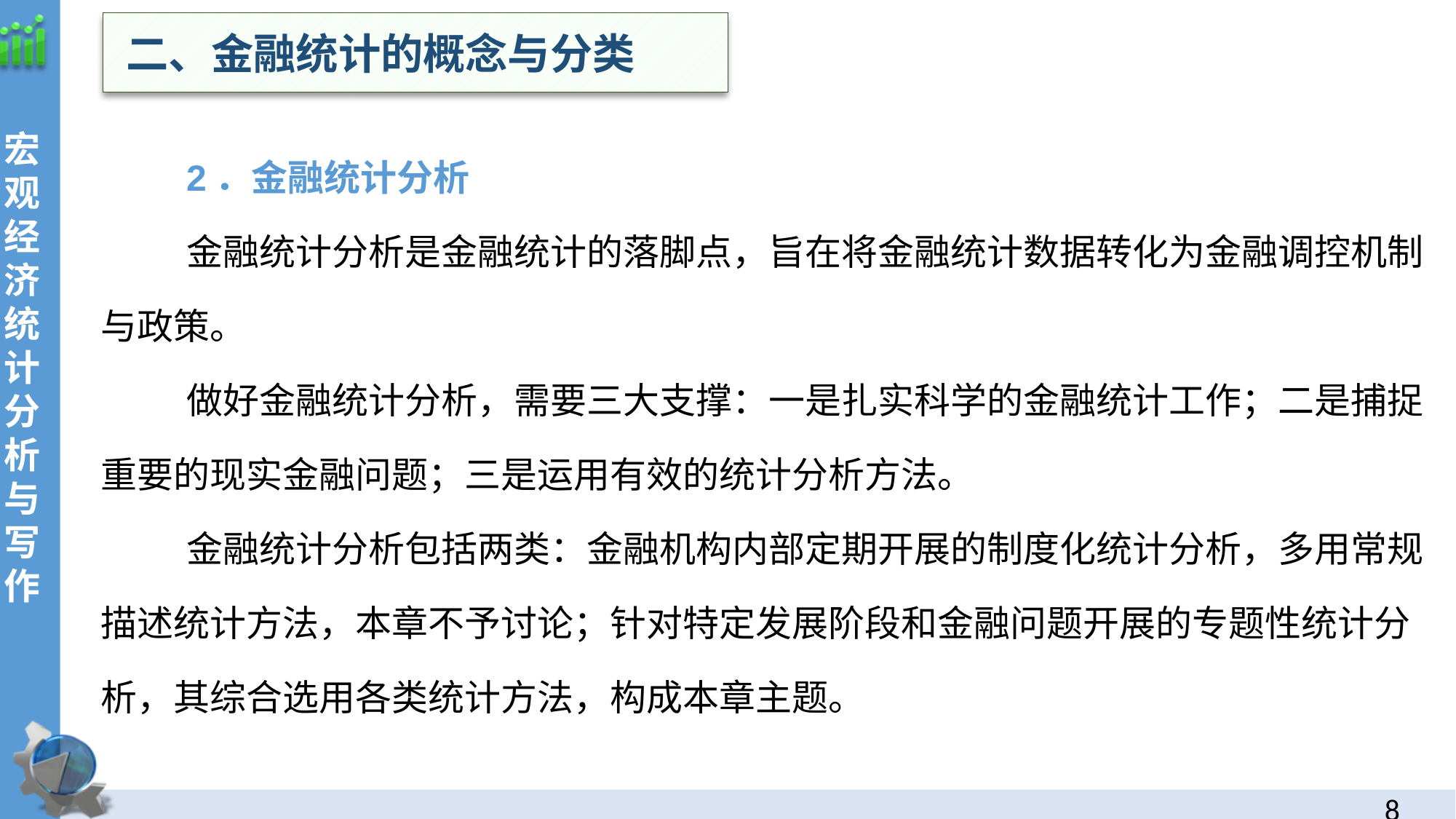

二、金融统计的概念与分类
2．金融统计分析
金融统计分析是金融统计的落脚点，旨在将金融统计数据转化为金融调控机制与政策。
做好金融统计分析，需要三大支撑：一是扎实科学的金融统计工作；二是捕捉重要的现实金融问题；三是运用有效的统计分析方法。
金融统计分析包括两类：金融机构内部定期开展的制度化统计分析，多用常规描述统计方法，本章不予讨论；针对特定发展阶段和金融问题开展的专题性统计分析，其综合选用各类统计方法，构成本章主题。
8